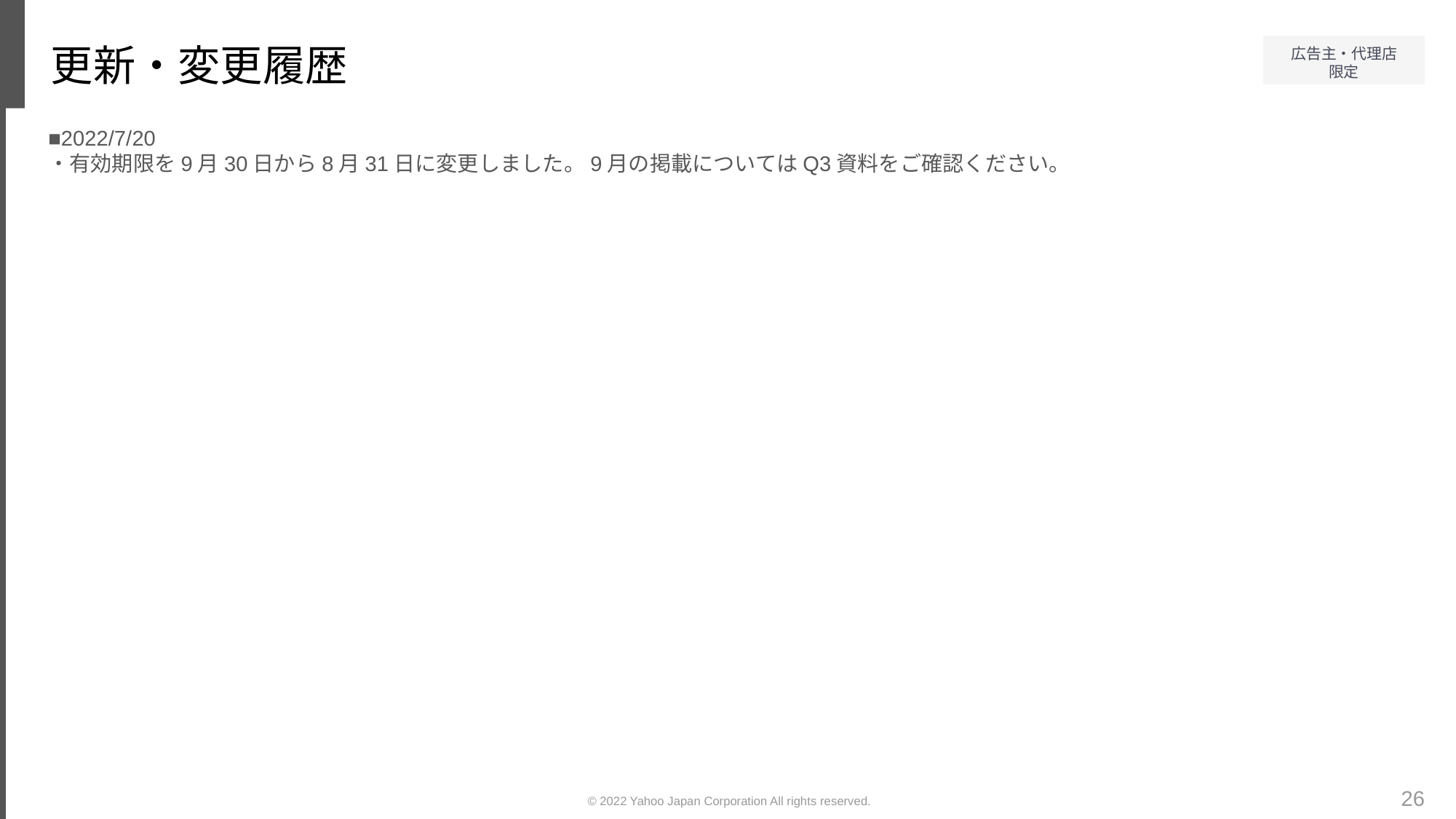

更新・変更履歴
■2022/7/20
・有効期限を9月30日から8月31日に変更しました。9月の掲載についてはQ3資料をご確認ください。
26